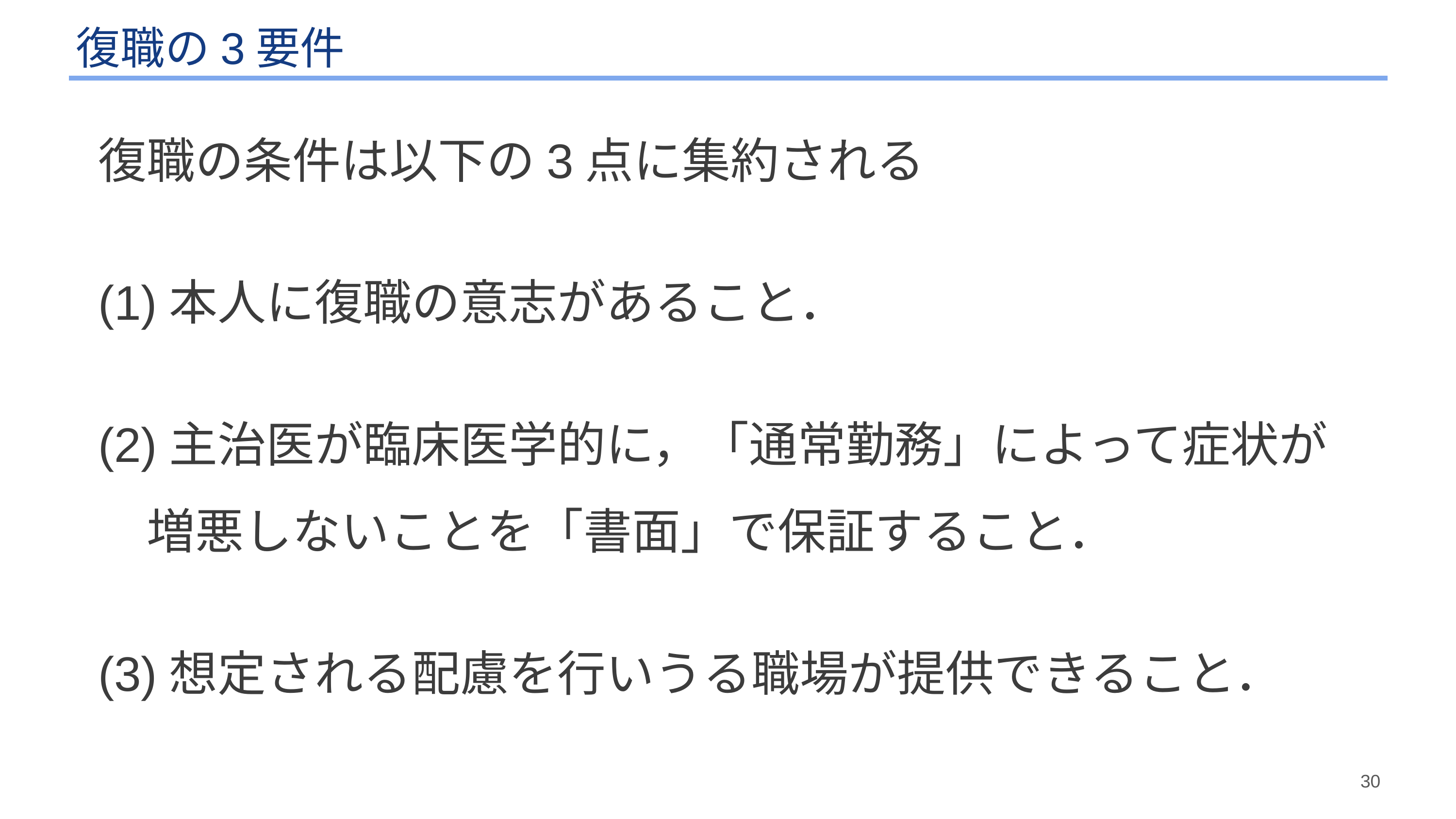

# 復職の3要件
復職の条件は以下の3点に集約される
(1)本人に復職の意志があること．
(2)主治医が臨床医学的に，「通常勤務」によって症状が
　増悪しないことを「書面」で保証すること．
(3)想定される配慮を行いうる職場が提供できること．

30